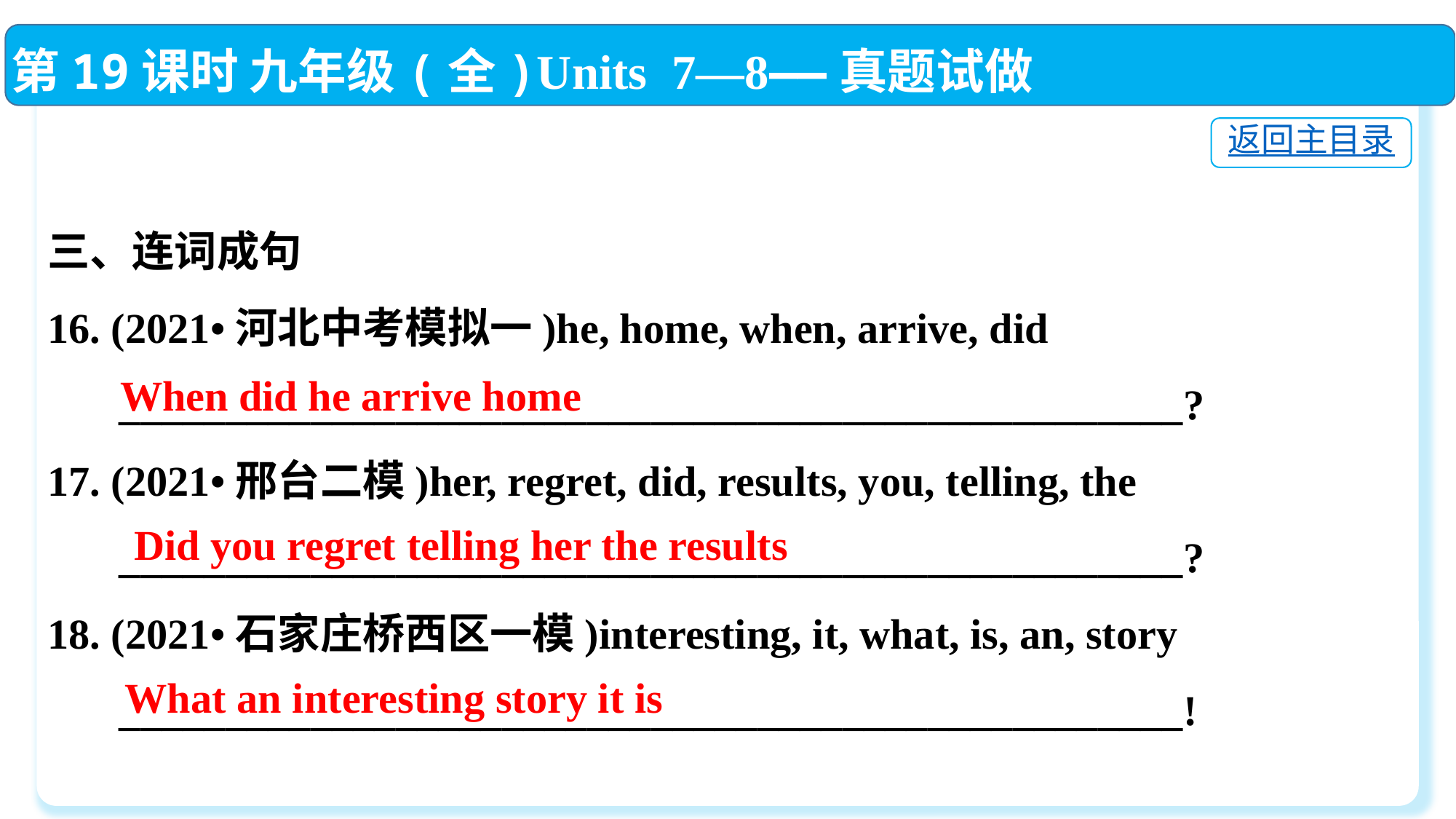

第19课时 九年级(全)Units  7—8——真题试做

返回主目录
三、连词成句
16. (2021•河北中考模拟一)he, home, when, arrive, did
　  __________________________________________________?
17. (2021•邢台二模)her, regret, did, results, you, telling, the
　  __________________________________________________?
18. (2021•石家庄桥西区一模)interesting, it, what, is, an, story
　  __________________________________________________!
When did he arrive home
 Did you regret telling her the results
What an interesting story it is